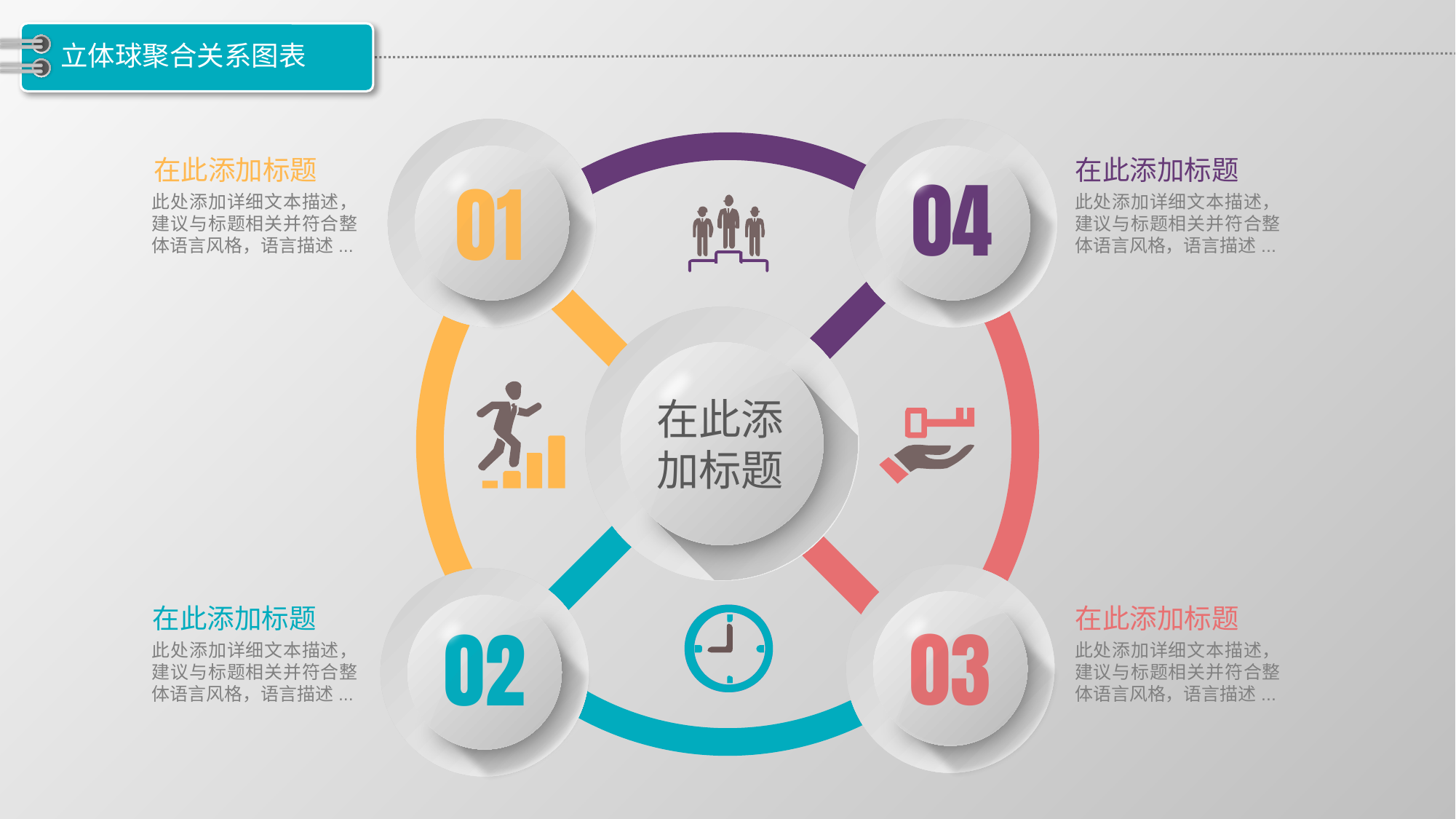

# 立体球聚合关系图表

在此添加标题
在此添加标题

04

01

此处添加详细文本描述，建议与标题相关并符合整体语言风格，语言描述...
此处添加详细文本描述，建议与标题相关并符合整体语言风格，语言描述...

在此添加标题

在此添加标题
在此添加标题

03

02

此处添加详细文本描述，建议与标题相关并符合整体语言风格，语言描述...
此处添加详细文本描述，建议与标题相关并符合整体语言风格，语言描述...